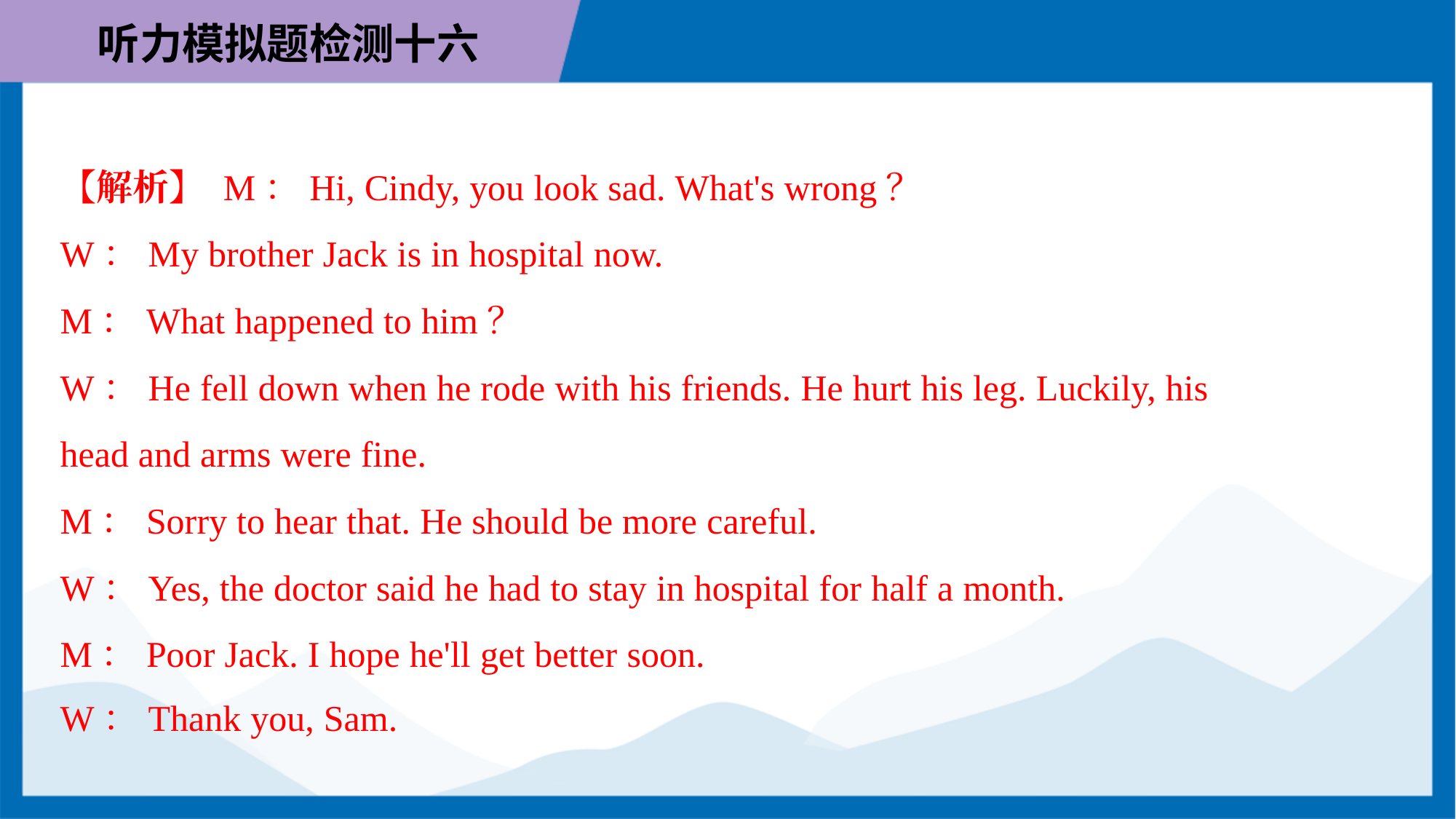

【解析】 M：Hi, Cindy, you look sad. What's wrong？
W：My brother Jack is in hospital now.
M：What happened to him？
W：He fell down when he rode with his friends. He hurt his leg. Luckily, his
head and arms were fine.
M：Sorry to hear that. He should be more careful.
W：Yes, the doctor said he had to stay in hospital for half a month.
M：Poor Jack. I hope he'll get better soon.
W：Thank you, Sam.